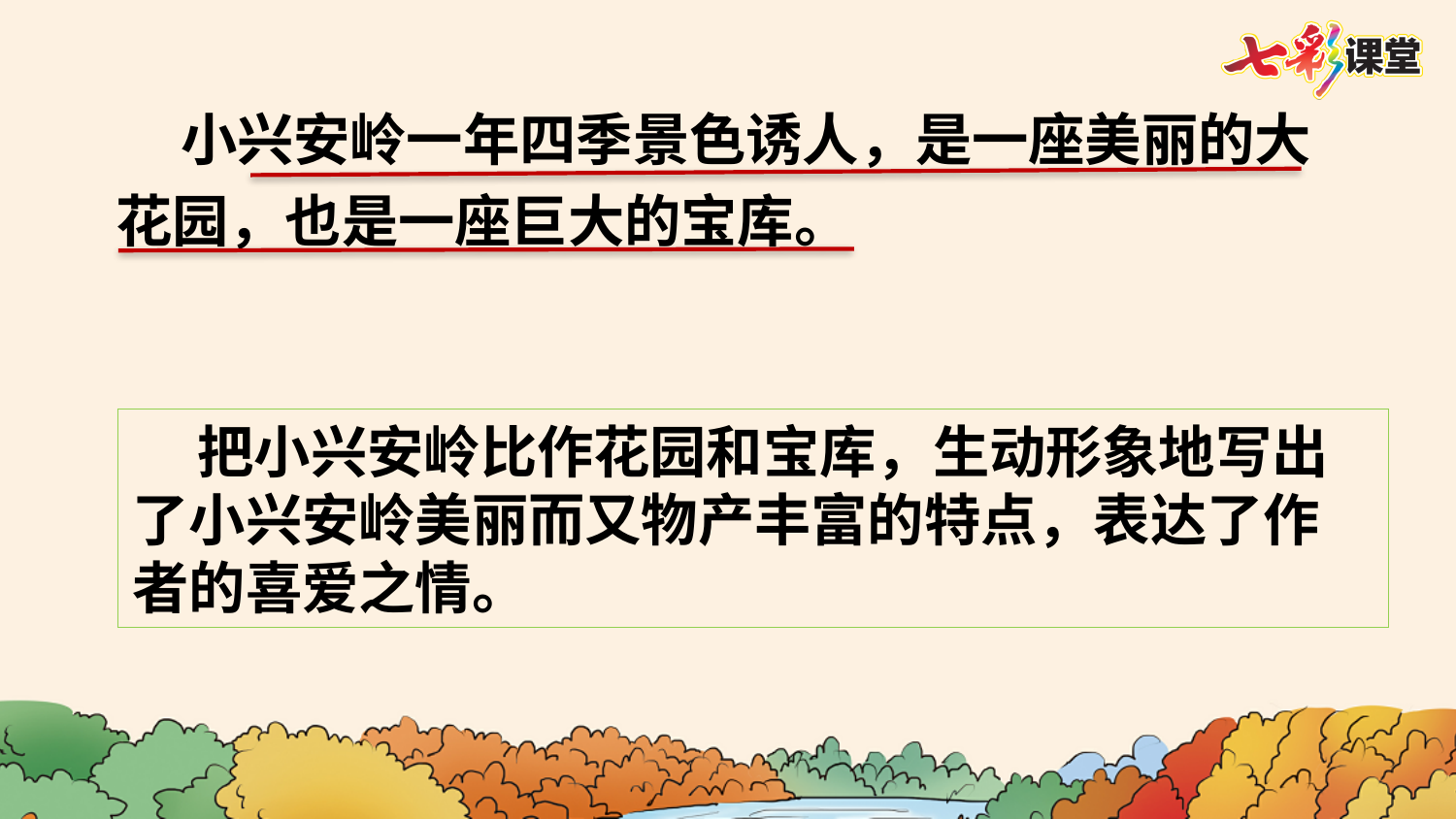

小兴安岭一年四季景色诱人，是一座美丽的大花园，也是一座巨大的宝库。
    把小兴安岭比作花园和宝库，生动形象地写出了小兴安岭美丽而又物产丰富的特点，表达了作者的喜爱之情。